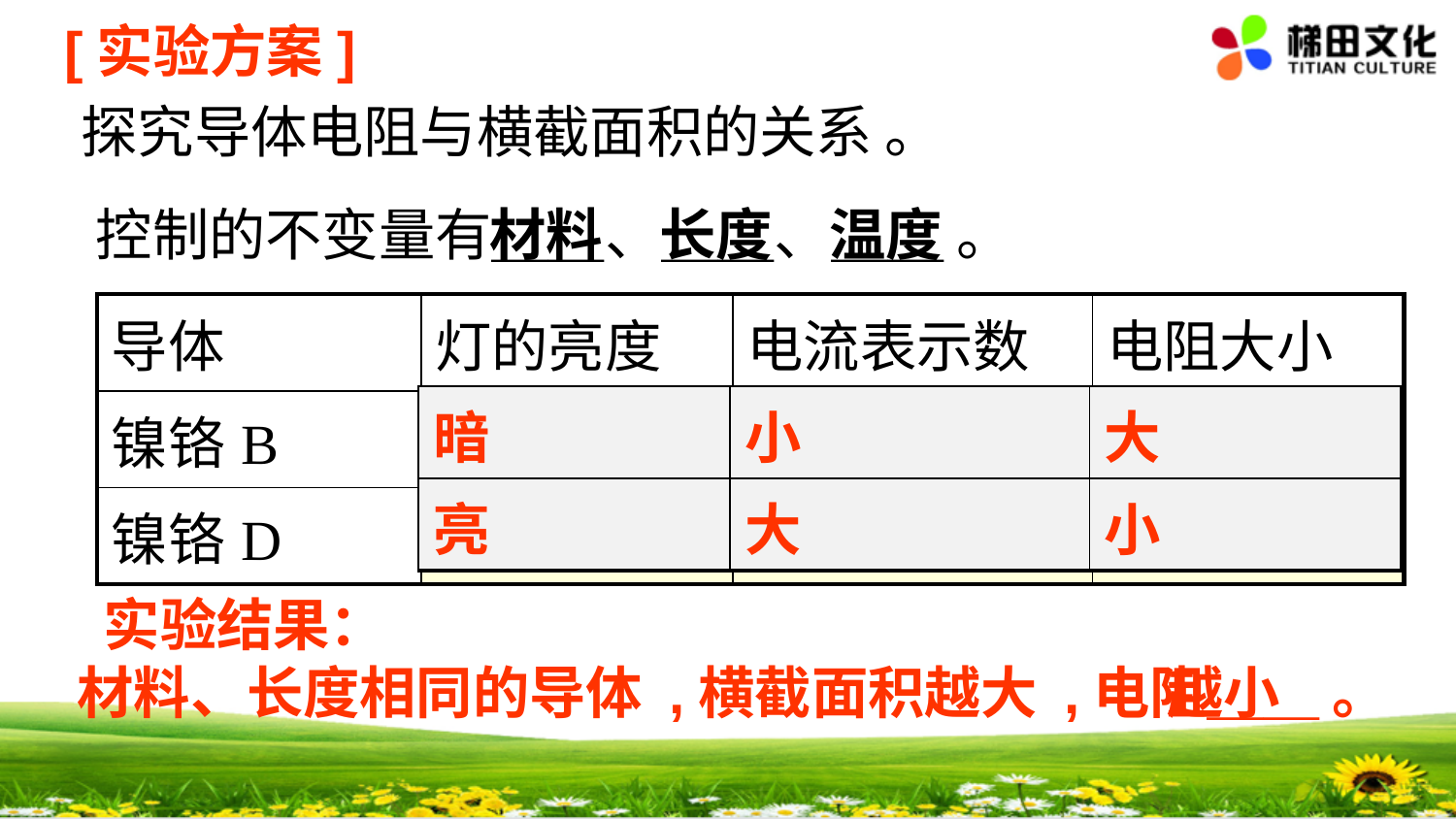

[实验方案]
探究导体电阻与横截面积的关系 。
材料　长度　温度
控制的不变量有＿＿、＿＿、＿＿ 。
| 导体 | 灯的亮度 | 电流表示数 | 电阻大小 |
| --- | --- | --- | --- |
| 镍铬B | 暗 | 小 | 大 |
| 镍铬D | 亮 | 大 | 小 |
| 暗 | 小 | 大 |
| --- | --- | --- |
| 亮 | 大 | 小 |
 实验结果：
材料、长度相同的导体 ,横截面积越大 ,电阻＿＿ 。
越小